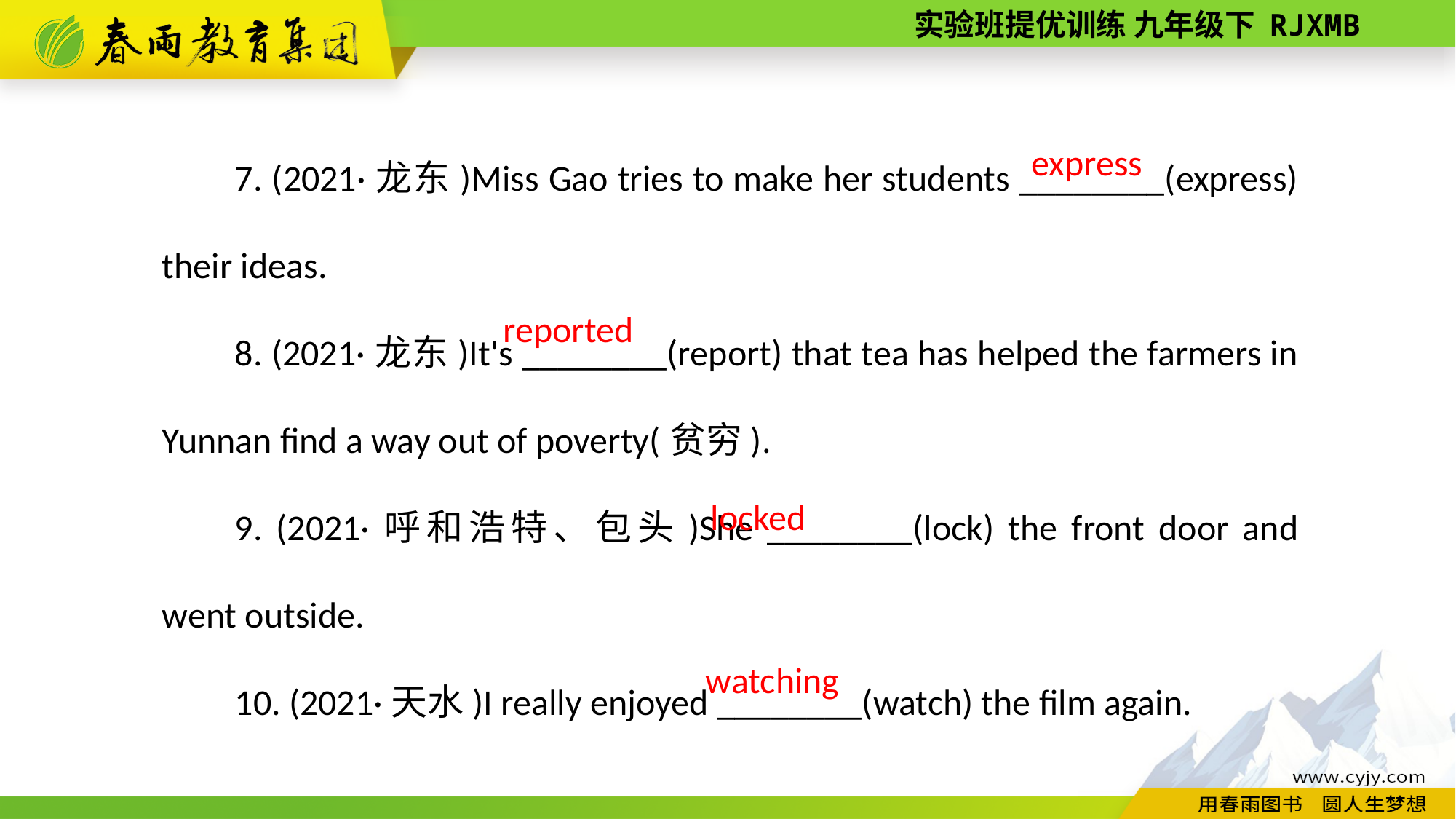

7. (2021·龙东)Miss Gao tries to make her students ________(express) their ideas.
8. (2021·龙东)It's ________(report) that tea has helped the farmers in Yunnan find a way out of poverty(贫穷).
9. (2021·呼和浩特、包头)She ________(lock) the front door and went outside.
10. (2021·天水)I really enjoyed ________(watch) the film again.
express
reported
 locked
watching